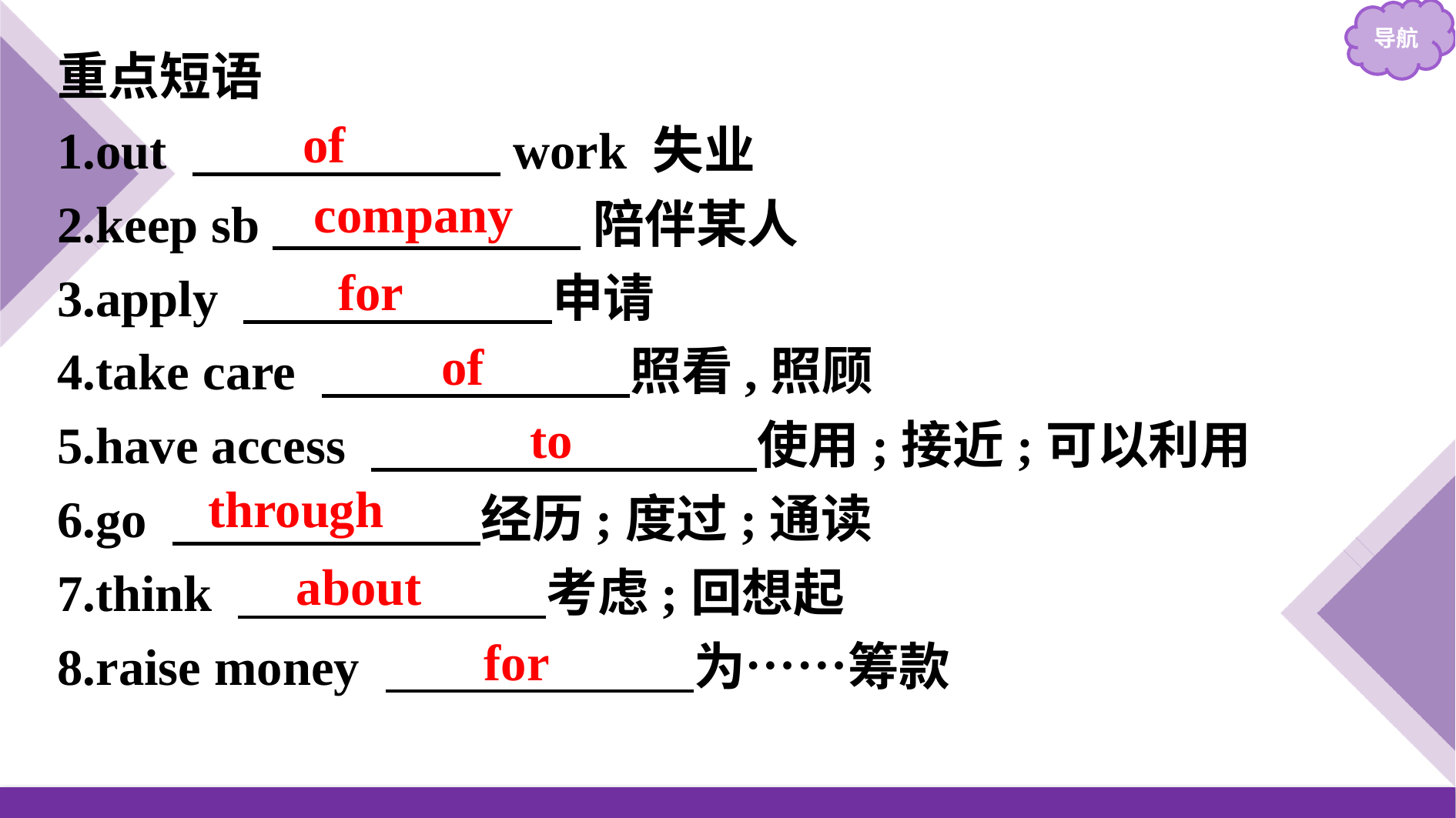

重点短语
1.out 　　　　　　work 失业
2.keep sb　　　　　　 陪伴某人
3.apply 　　　　　　申请
4.take care 　　　　　　照看,照顾
5.have access 　　　　　　　 使用;接近;可以利用
6.go 　　　　　　经历;度过;通读
7.think 　　　　　　考虑;回想起
8.raise money 　　　　　　为……筹款
of
company
for
of
to
through
about
for